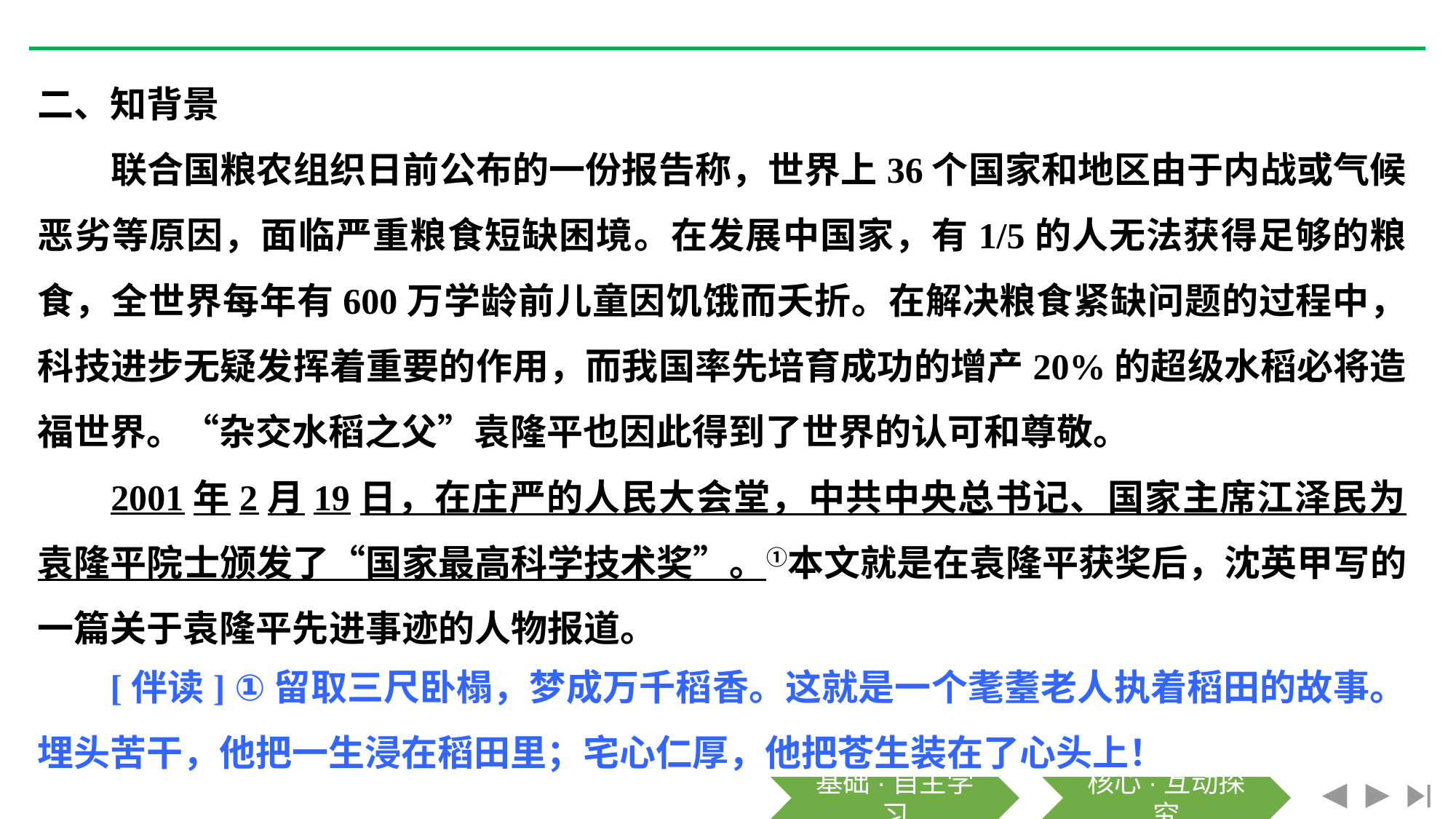

二、知背景
联合国粮农组织日前公布的一份报告称，世界上36个国家和地区由于内战或气候恶劣等原因，面临严重粮食短缺困境。在发展中国家，有1/5的人无法获得足够的粮食，全世界每年有600万学龄前儿童因饥饿而夭折。在解决粮食紧缺问题的过程中，科技进步无疑发挥着重要的作用，而我国率先培育成功的增产20%的超级水稻必将造福世界。“杂交水稻之父”袁隆平也因此得到了世界的认可和尊敬。
2001年2月19日，在庄严的人民大会堂，中共中央总书记、国家主席江泽民为袁隆平院士颁发了“国家最高科学技术奖”。①本文就是在袁隆平获奖后，沈英甲写的一篇关于袁隆平先进事迹的人物报道。
[伴读] ①留取三尺卧榻，梦成万千稻香。这就是一个耄耋老人执着稻田的故事。埋头苦干，他把一生浸在稻田里；宅心仁厚，他把苍生装在了心头上！